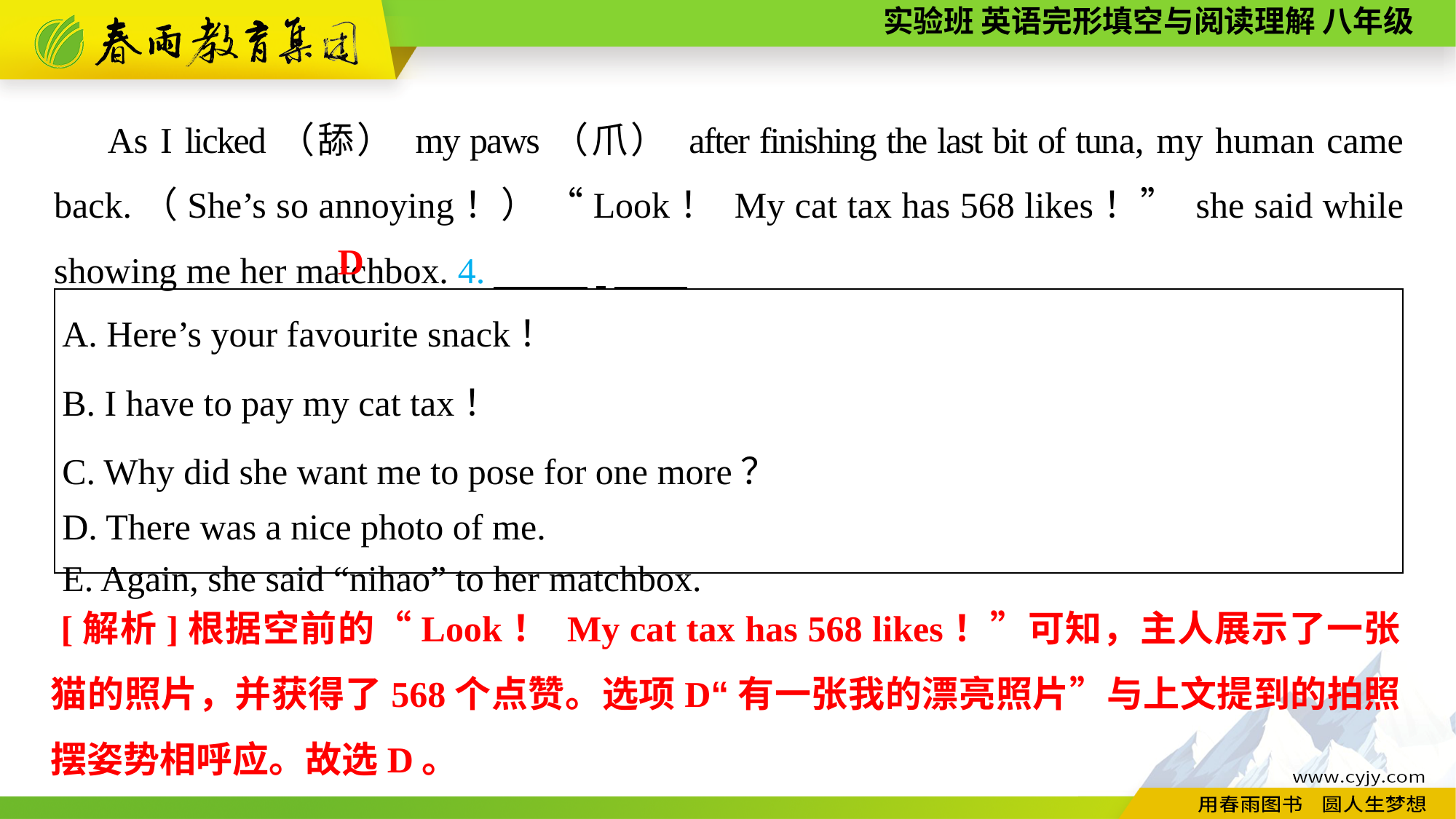

As I licked（舔） my paws（爪） after finishing the last bit of tuna, my human came back.（She’s so annoying！） “Look！ My cat tax has 568 likes！” she said while showing me her matchbox. 4.　       ,
D
| A. Here’s your favourite snack！ B. I have to pay my cat tax！ C. Why did she want me to pose for one more？ D. There was a nice photo of me. E. Again, she said “nihao” to her matchbox. |
| --- |
 [解析]根据空前的“Look！ My cat tax has 568 likes！”可知，主人展示了一张猫的照片，并获得了568个点赞。选项D“有一张我的漂亮照片”与上文提到的拍照摆姿势相呼应。故选D。